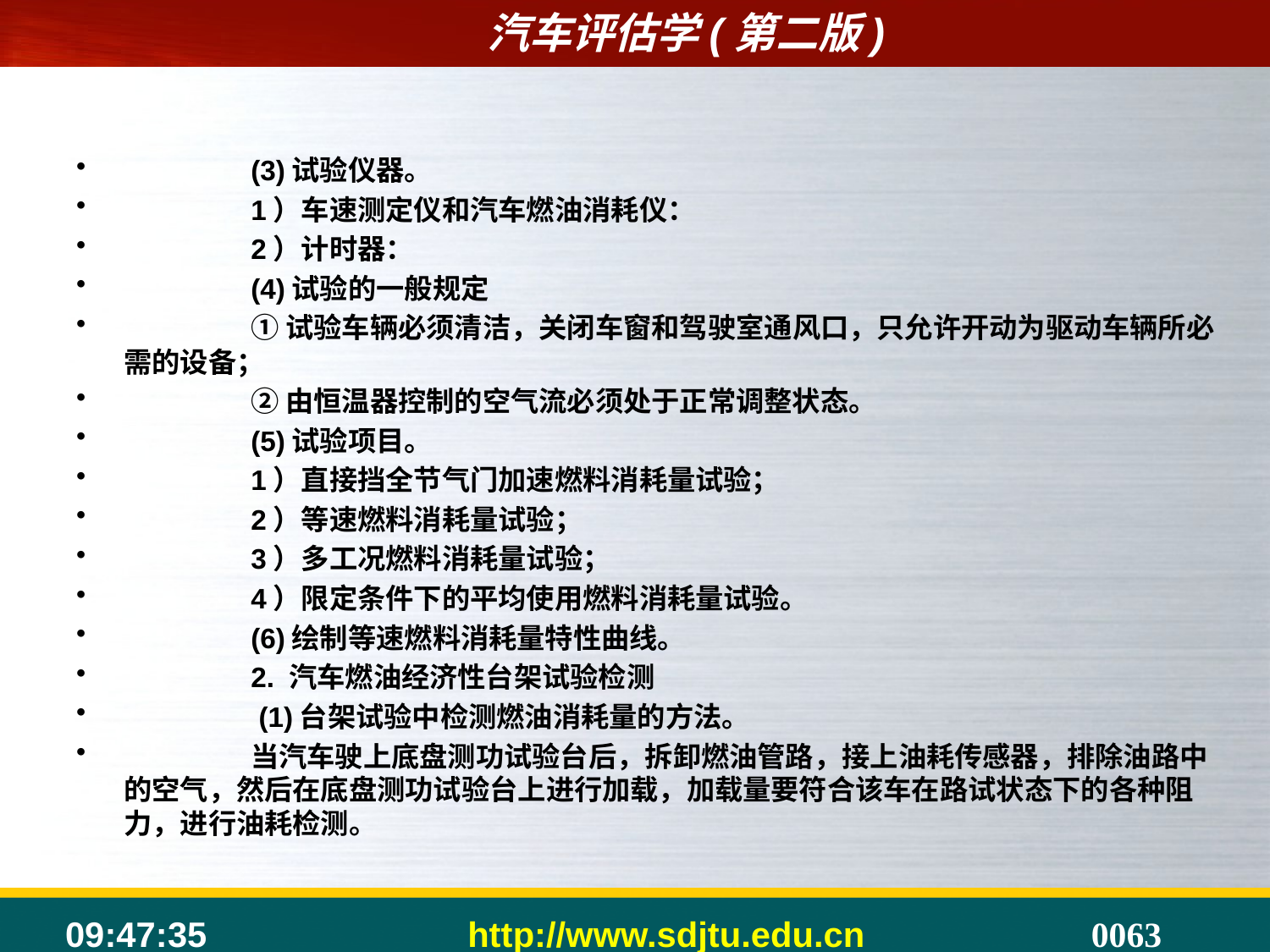

(3)试验仪器。
	1）车速测定仪和汽车燃油消耗仪：
	2）计时器：
	(4)试验的一般规定
	①试验车辆必须清洁，关闭车窗和驾驶室通风口，只允许开动为驱动车辆所必需的设备；
	②由恒温器控制的空气流必须处于正常调整状态。
	(5)试验项目。
	1）直接挡全节气门加速燃料消耗量试验；
	2）等速燃料消耗量试验；
	3）多工况燃料消耗量试验；
	4）限定条件下的平均使用燃料消耗量试验。
	(6)绘制等速燃料消耗量特性曲线。
	2. 汽车燃油经济性台架试验检测
	 (1)台架试验中检测燃油消耗量的方法。
	当汽车驶上底盘测功试验台后，拆卸燃油管路，接上油耗传感器，排除油路中的空气，然后在底盘测功试验台上进行加载，加载量要符合该车在路试状态下的各种阻力，进行油耗检测。